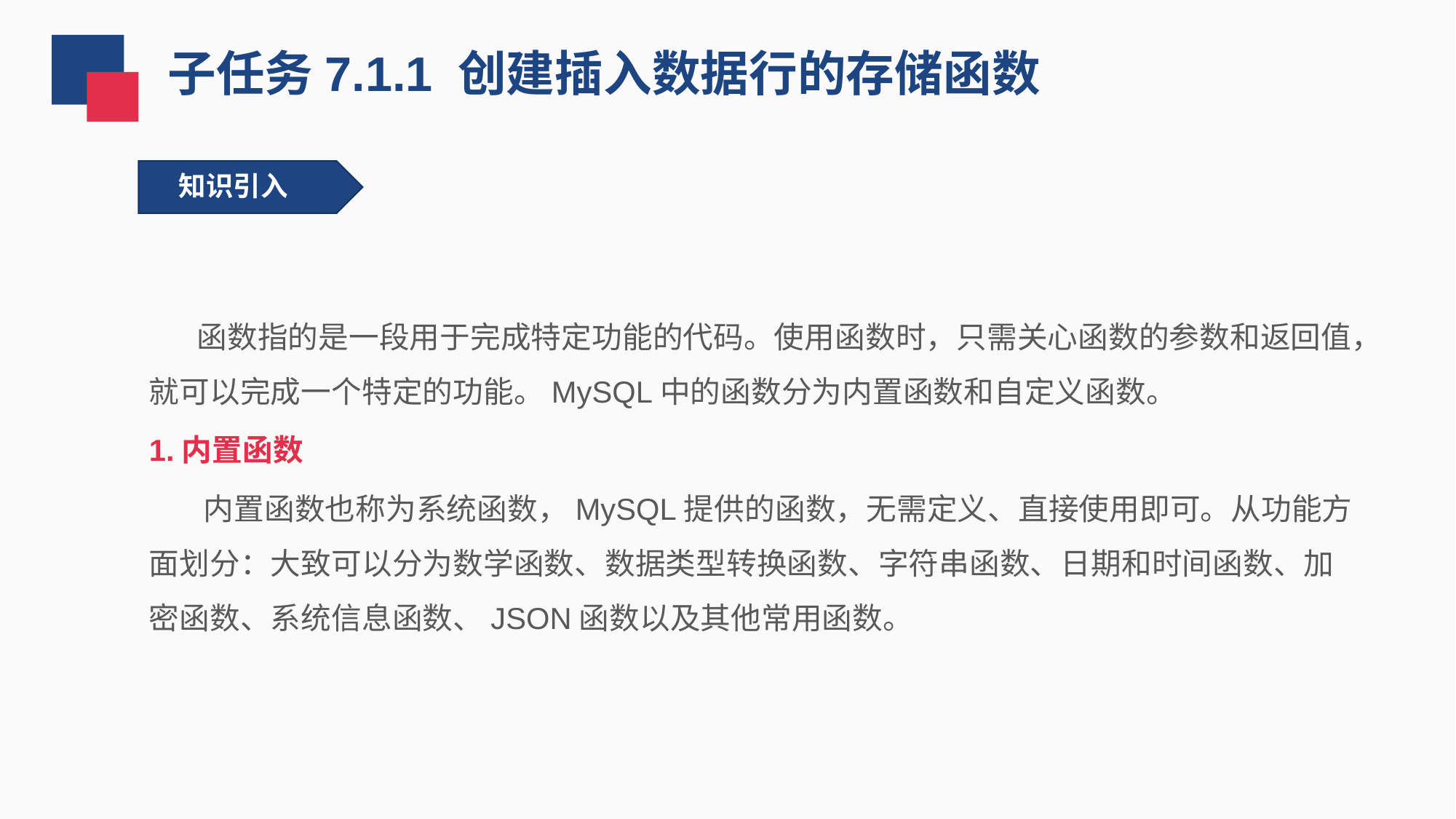

子任务7.1.1 创建插入数据行的存储函数

知识引入
      函数指的是一段用于完成特定功能的代码。使用函数时，只需关心函数的参数和返回值，就可以完成一个特定的功能。MySQL中的函数分为内置函数和自定义函数。
1.内置函数
       内置函数也称为系统函数，MySQL提供的函数，无需定义、直接使用即可。从功能方面划分：大致可以分为数学函数、数据类型转换函数、字符串函数、日期和时间函数、加密函数、系统信息函数、JSON函数以及其他常用函数。